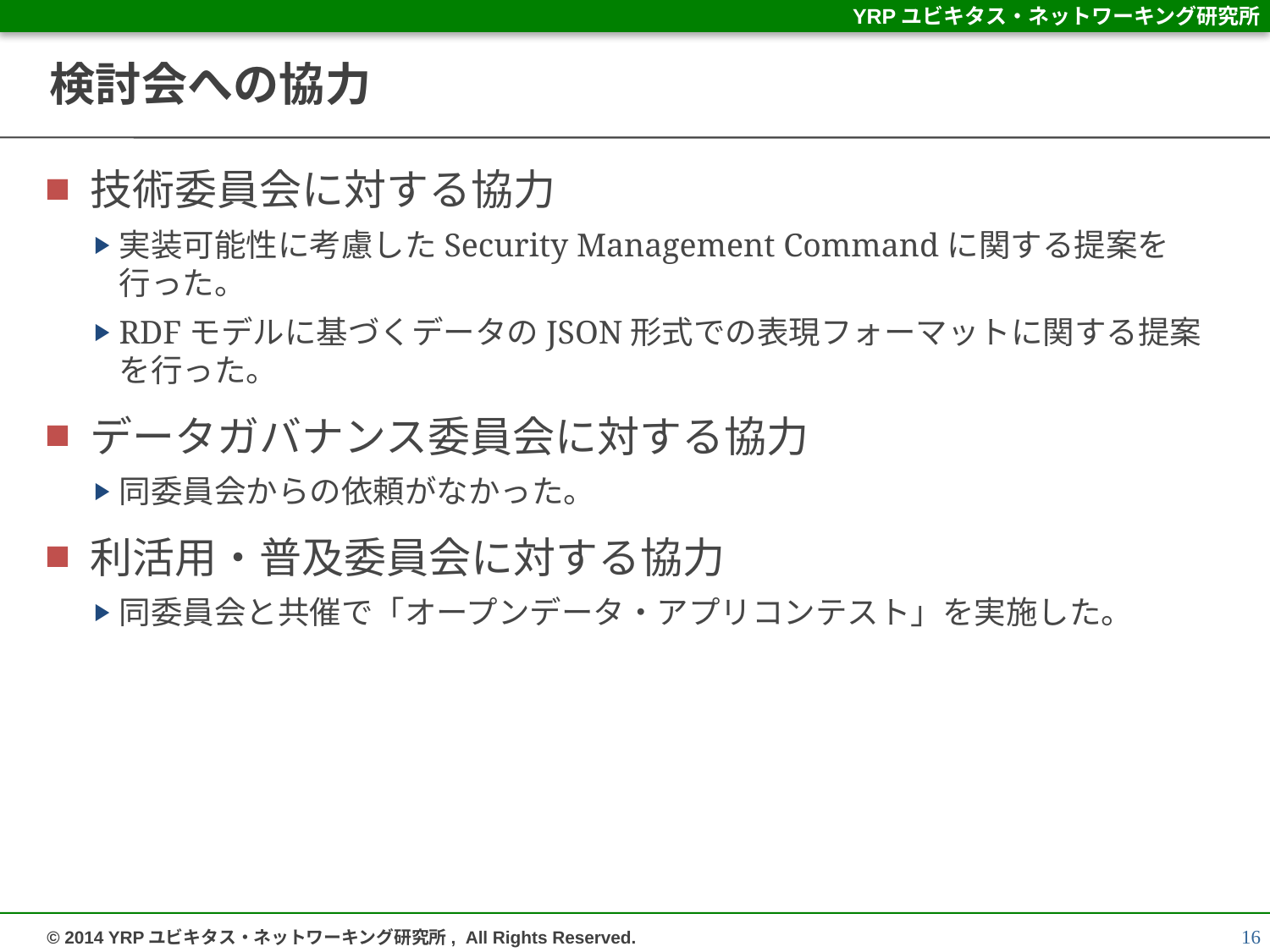

# 検討会への協力
技術委員会に対する協力
実装可能性に考慮したSecurity Management Commandに関する提案を行った。
RDFモデルに基づくデータのJSON形式での表現フォーマットに関する提案を行った。
データガバナンス委員会に対する協力
同委員会からの依頼がなかった。
利活用・普及委員会に対する協力
同委員会と共催で「オープンデータ・アプリコンテスト」を実施した。

16